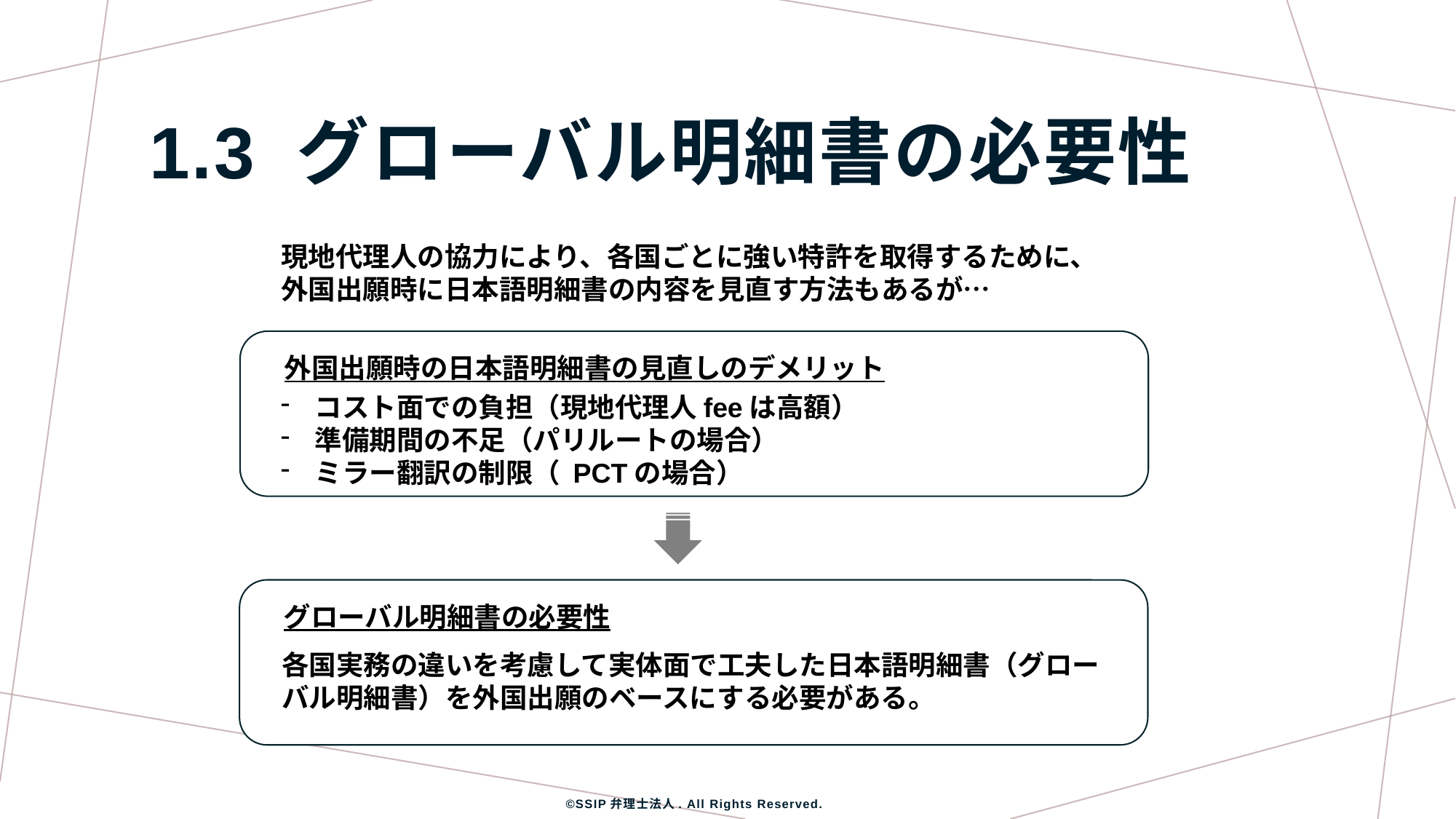

# 1.3 グローバル明細書の必要性
現地代理人の協力により、各国ごとに強い特許を取得するために、
外国出願時に日本語明細書の内容を見直す方法もあるが…

外国出願時の日本語明細書の見直しのデメリット
コスト面での負担（現地代理人feeは高額）
準備期間の不足（パリルートの場合）
ミラー翻訳の制限（ PCTの場合）

グローバル明細書の必要性
各国実務の違いを考慮して実体面で工夫した日本語明細書（グローバル明細書）を外国出願のベースにする必要がある。
©SSIP弁理士法人. All Rights Reserved.